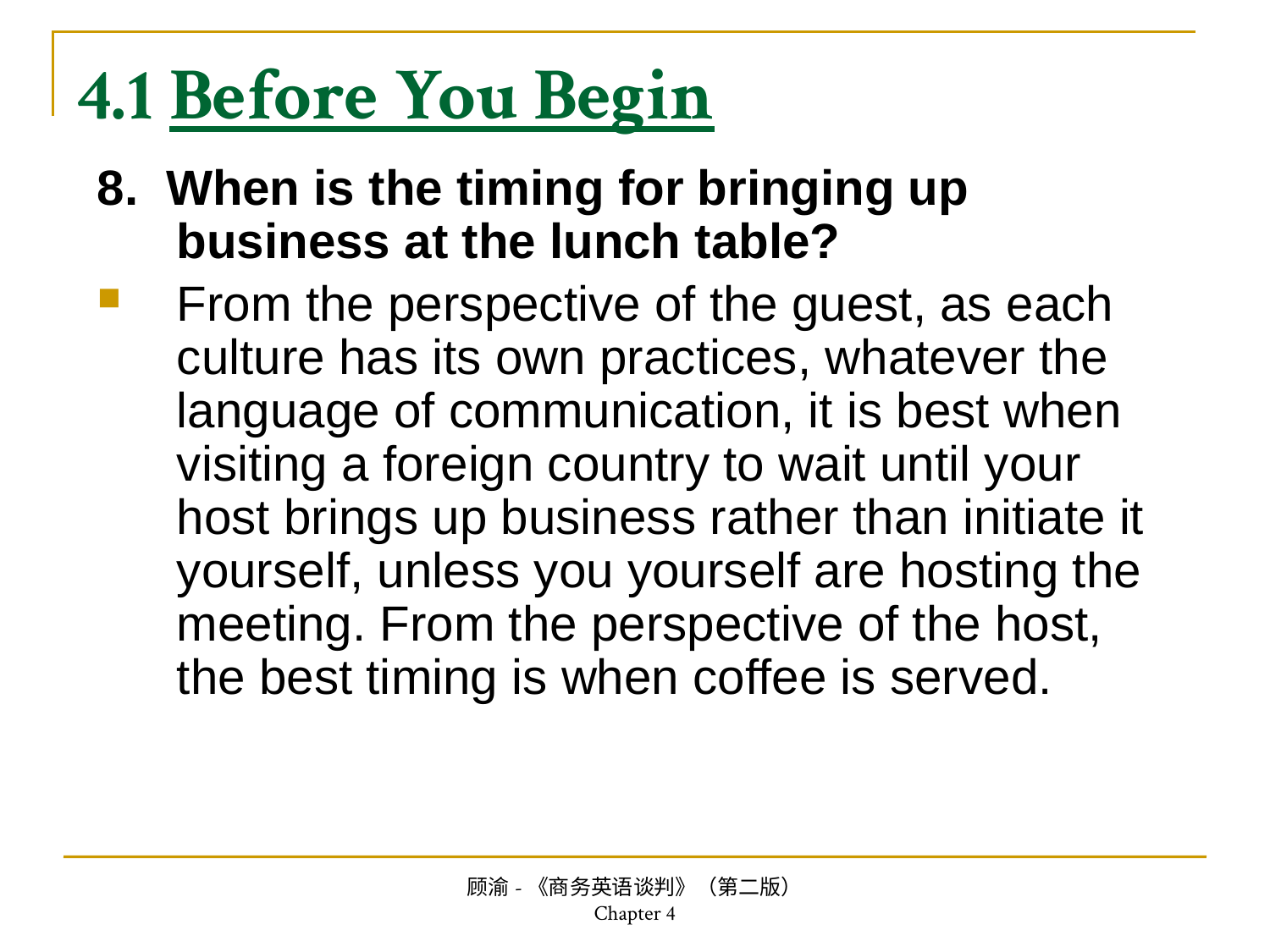

# 4.1 Before You Begin
8.  When is the timing for bringing up business at the lunch table?
From the perspective of the guest, as each culture has its own practices, whatever the language of communication, it is best when visiting a foreign country to wait until your host brings up business rather than initiate it yourself, unless you yourself are hosting the meeting. From the perspective of the host, the best timing is when coffee is served.

10
顾渝-《商务英语谈判》（第二版） Chapter 4